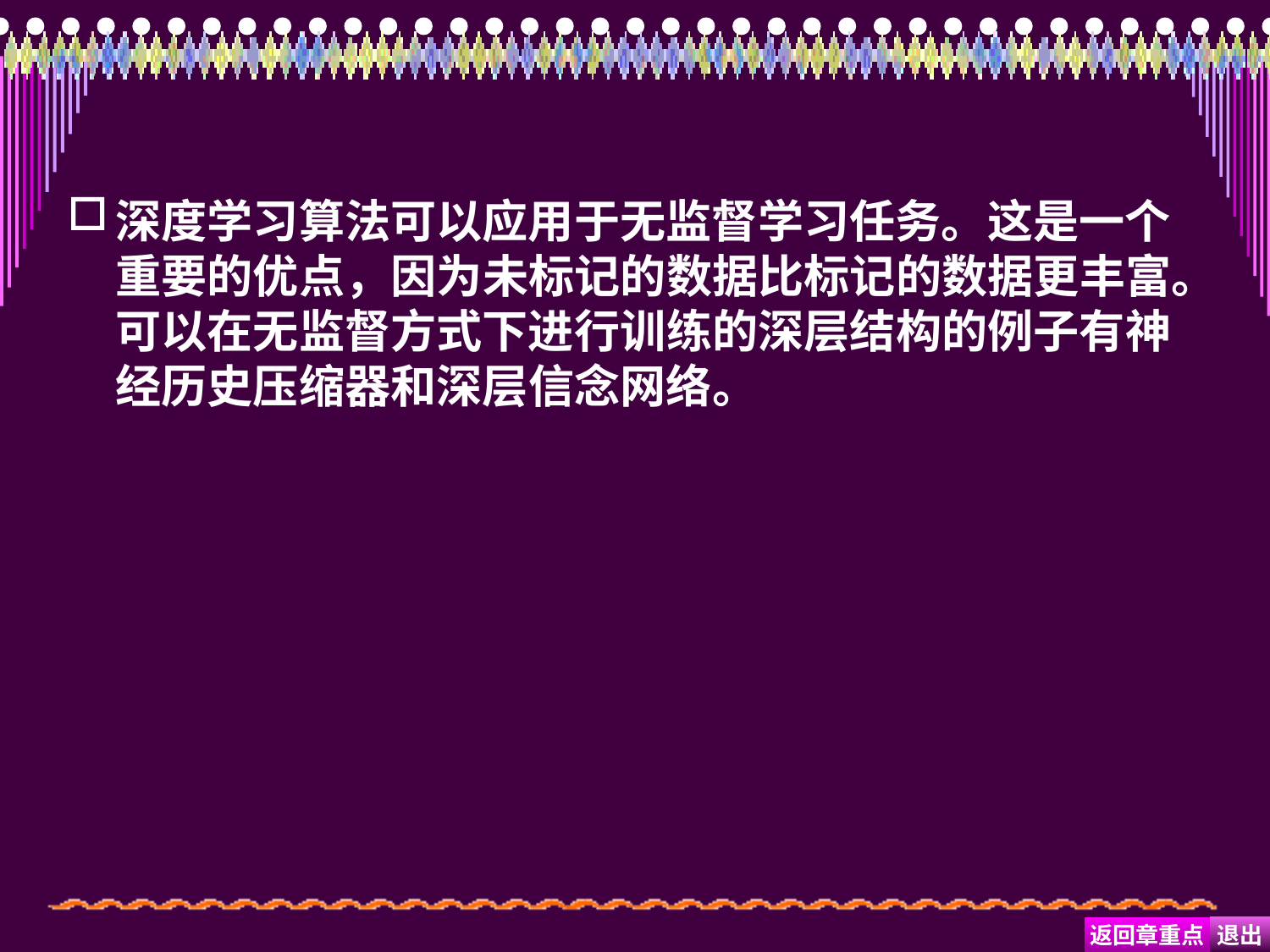

#
深度学习算法可以应用于无监督学习任务。这是一个重要的优点，因为未标记的数据比标记的数据更丰富。可以在无监督方式下进行训练的深层结构的例子有神经历史压缩器和深层信念网络。